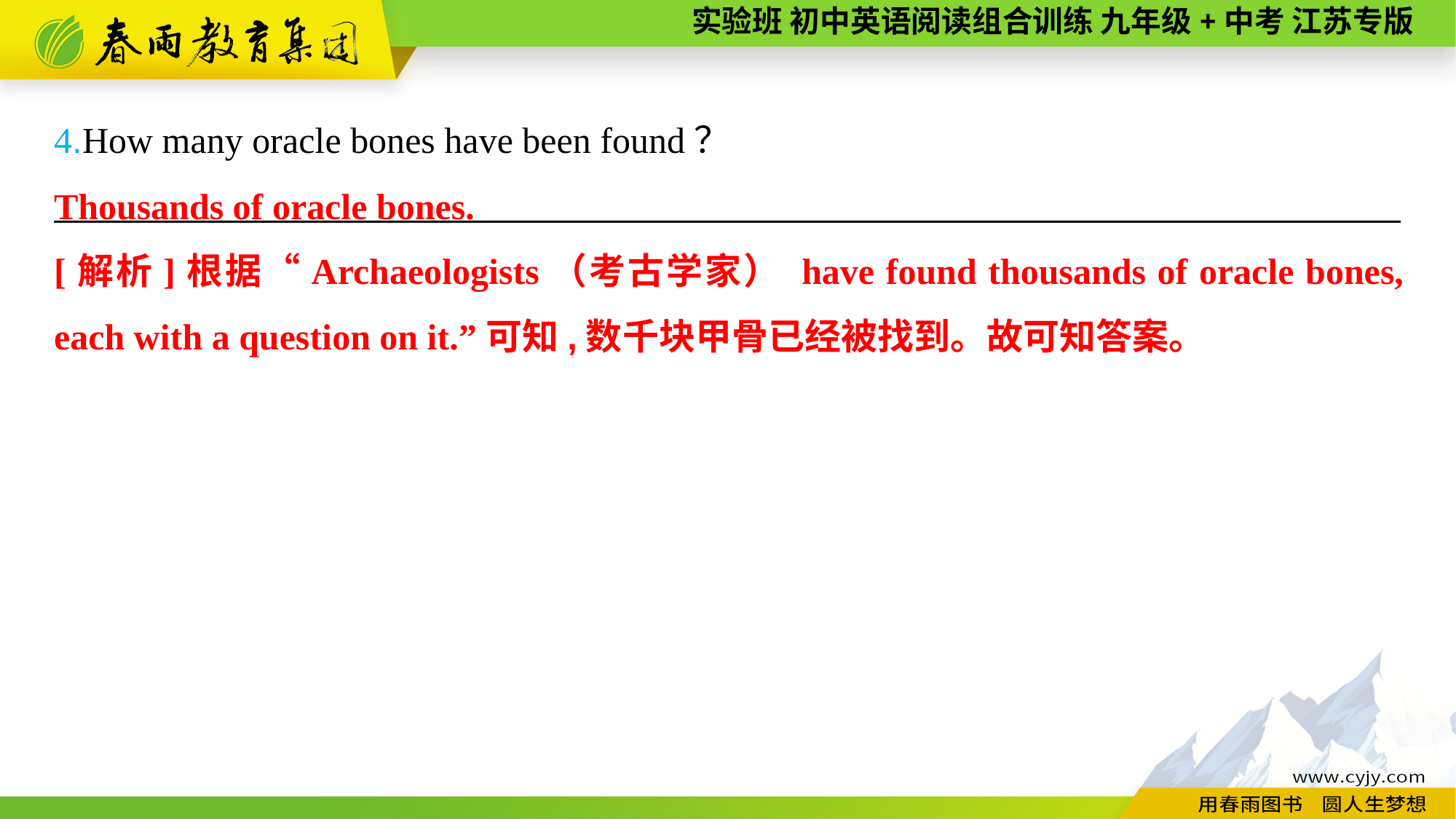

4.How many oracle bones have been found？
————————                        ——  ————                                                  ————
Thousands of oracle bones.
[解析]根据“Archaeologists（考古学家） have found thousands of oracle bones, each with a question on it.”可知,数千块甲骨已经被找到。故可知答案。